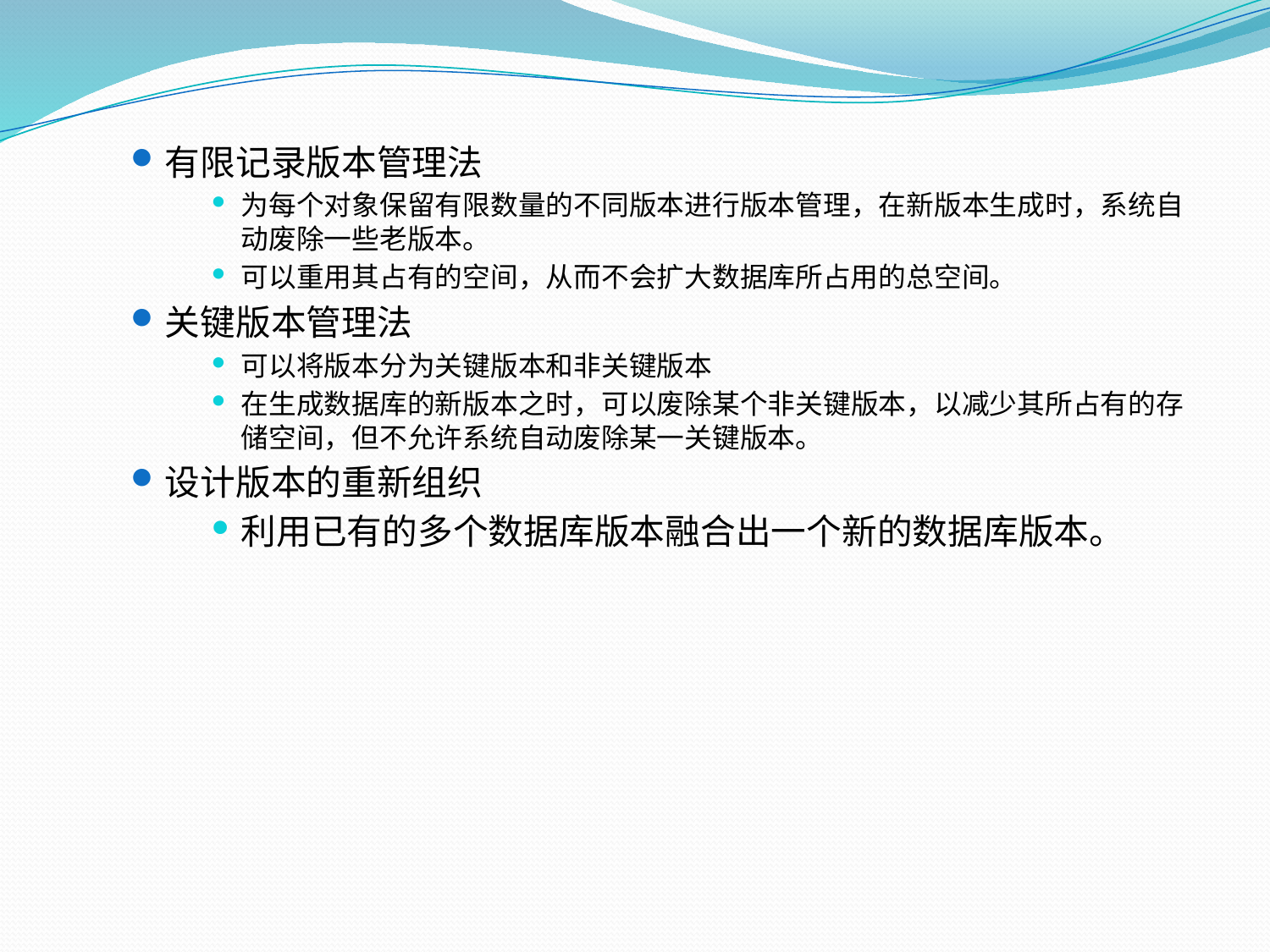

有限记录版本管理法
为每个对象保留有限数量的不同版本进行版本管理，在新版本生成时，系统自动废除一些老版本。
可以重用其占有的空间，从而不会扩大数据库所占用的总空间。
关键版本管理法
可以将版本分为关键版本和非关键版本
在生成数据库的新版本之时，可以废除某个非关键版本，以减少其所占有的存储空间，但不允许系统自动废除某一关键版本。
设计版本的重新组织
利用已有的多个数据库版本融合出一个新的数据库版本。